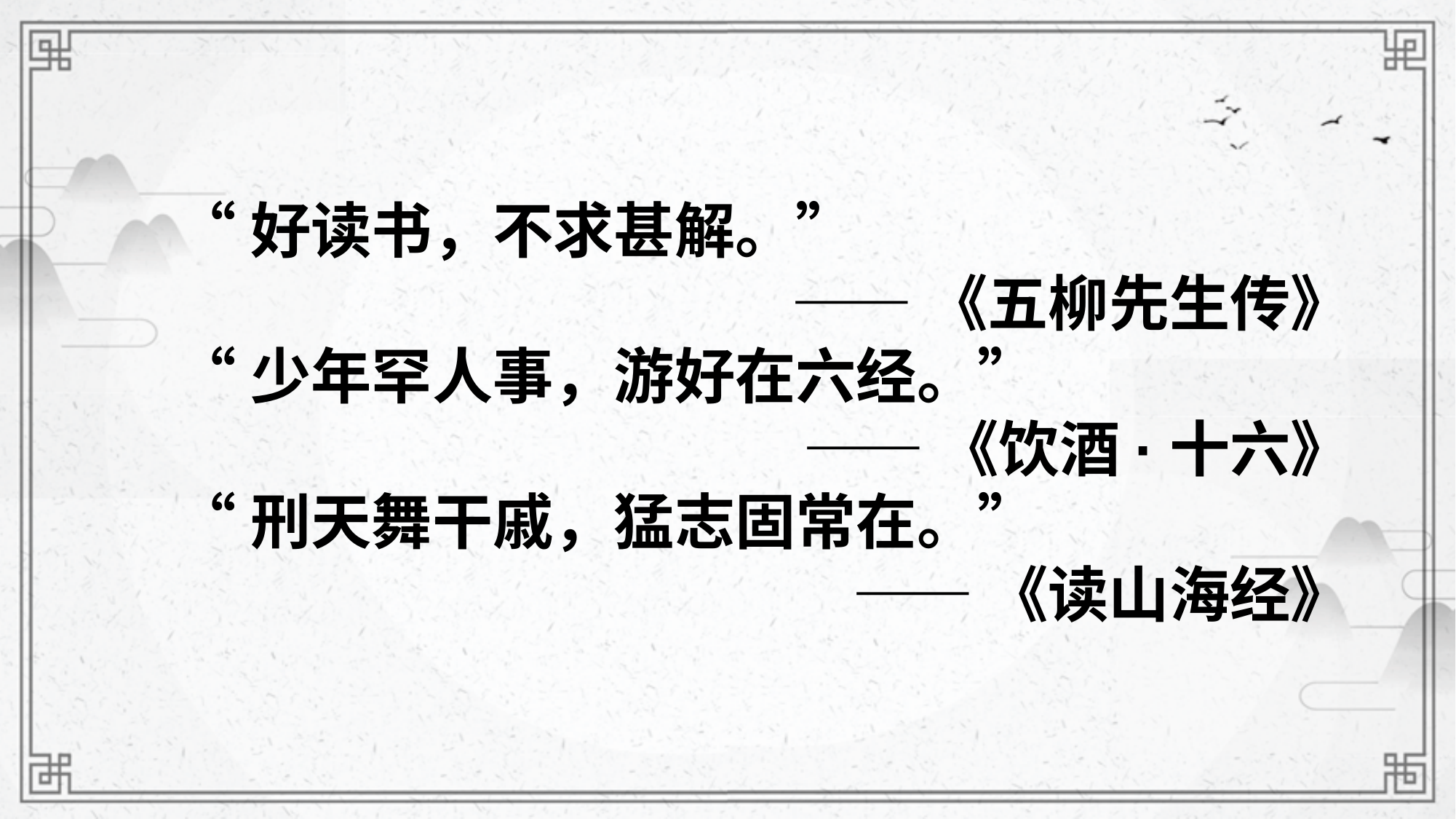

“好读书，不求甚解。”
——《五柳先生传》
“少年罕人事，游好在六经。”
——《饮酒·十六》
“刑天舞干戚，猛志固常在。”
——《读山海经》